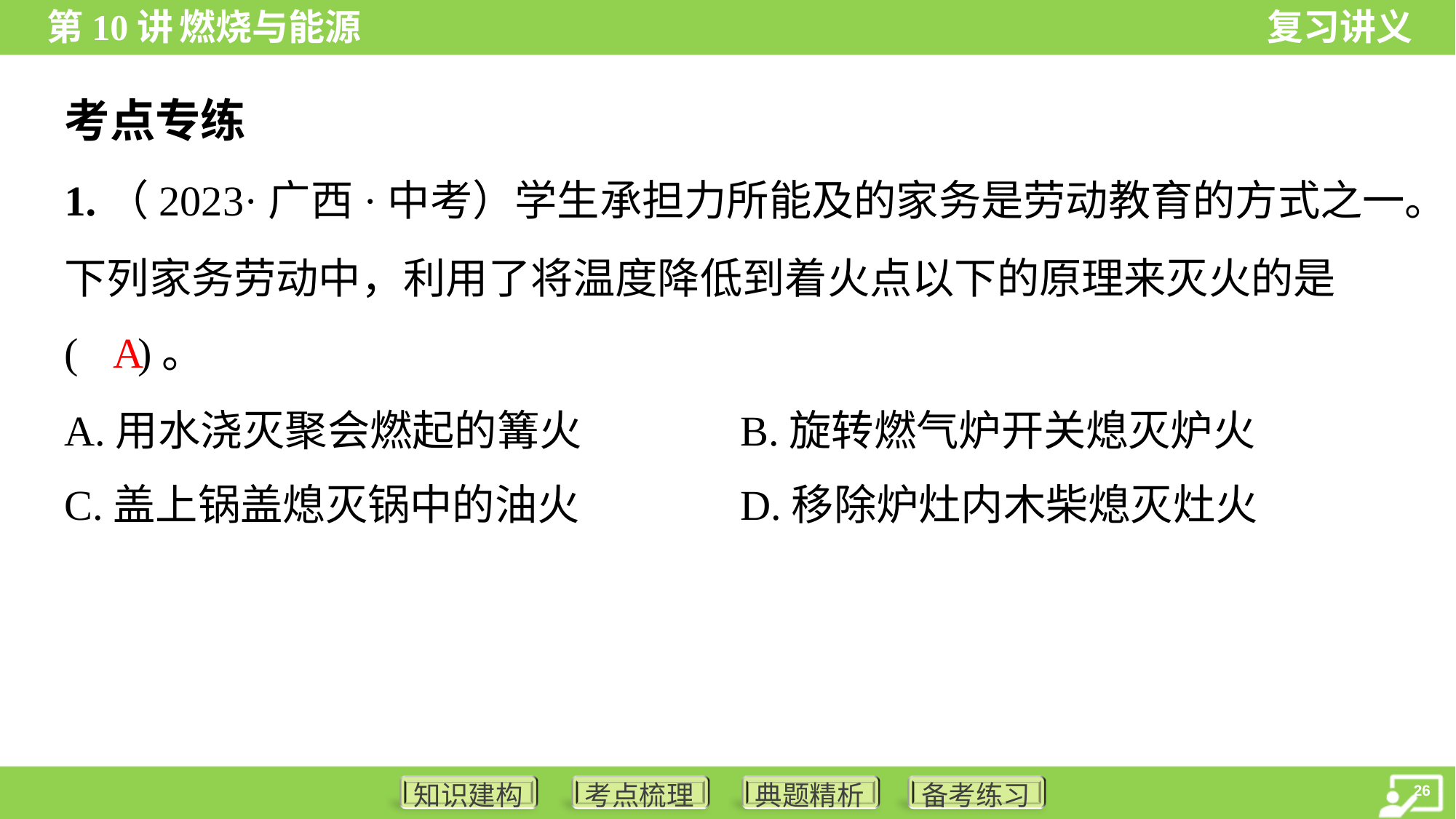

考点专练
1.（2023·广西·中考）学生承担力所能及的家务是劳动教育的方式之一。
下列家务劳动中，利用了将温度降低到着火点以下的原理来灭火的是
(     )。
A
A.用水浇灭聚会燃起的篝火	B.旋转燃气炉开关熄灭炉火
C.盖上锅盖熄灭锅中的油火	D.移除炉灶内木柴熄灭灶火